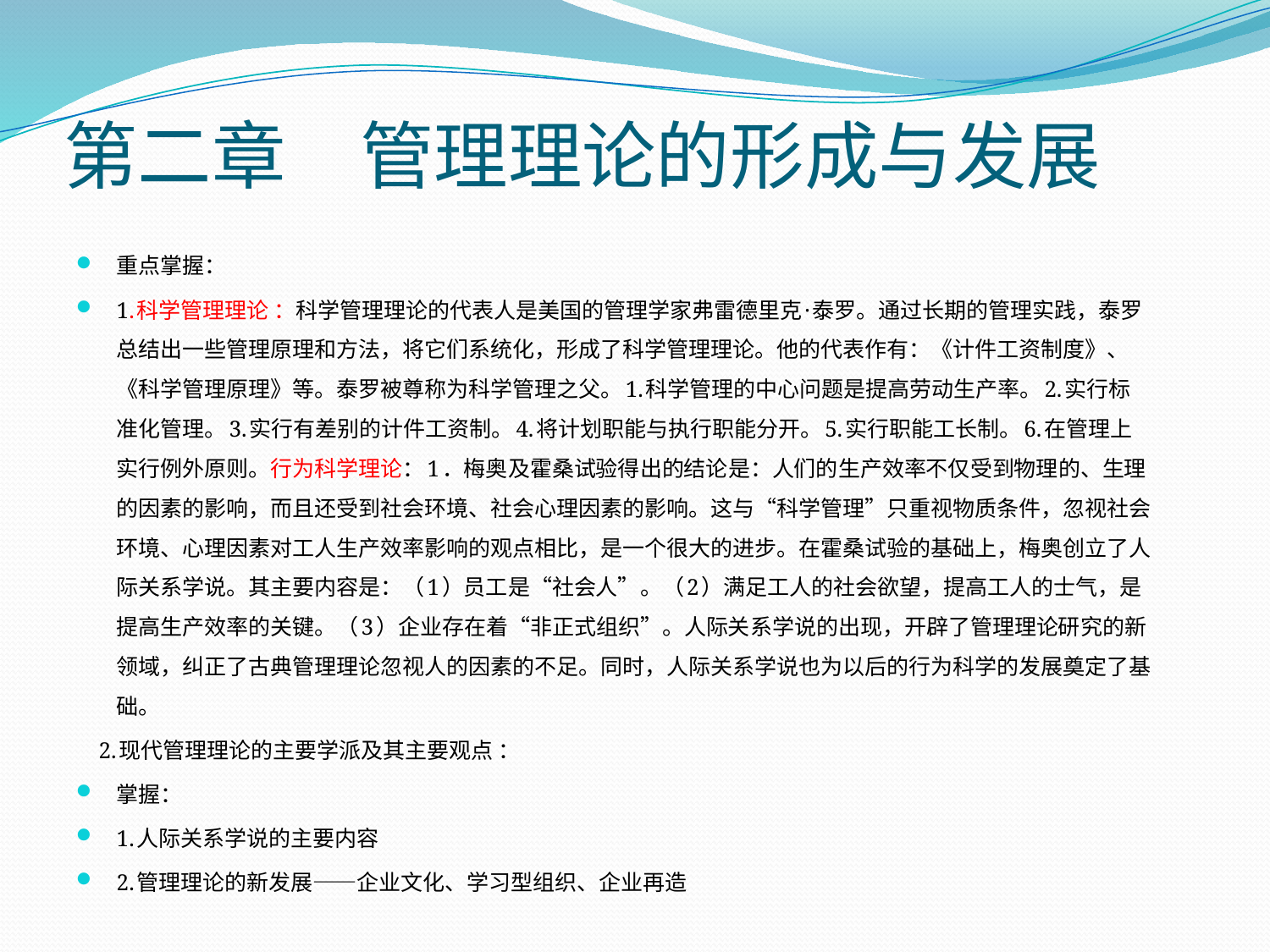

# 第二章　管理理论的形成与发展
重点掌握：
1.科学管理理论 ：科学管理理论的代表人是美国的管理学家弗雷德里克·泰罗。通过长期的管理实践，泰罗总结出一些管理原理和方法，将它们系统化，形成了科学管理理论。他的代表作有：《计件工资制度》、《科学管理原理》等。泰罗被尊称为科学管理之父。1.科学管理的中心问题是提高劳动生产率。2.实行标准化管理。3.实行有差别的计件工资制。4.将计划职能与执行职能分开。5.实行职能工长制。6.在管理上实行例外原则。行为科学理论：1．梅奥及霍桑试验得出的结论是：人们的生产效率不仅受到物理的、生理的因素的影响，而且还受到社会环境、社会心理因素的影响。这与“科学管理”只重视物质条件，忽视社会环境、心理因素对工人生产效率影响的观点相比，是一个很大的进步。在霍桑试验的基础上，梅奥创立了人际关系学说。其主要内容是：（1）员工是“社会人”。（2）满足工人的社会欲望，提高工人的士气，是提高生产效率的关键。（3）企业存在着“非正式组织”。人际关系学说的出现，开辟了管理理论研究的新领域，纠正了古典管理理论忽视人的因素的不足。同时，人际关系学说也为以后的行为科学的发展奠定了基础。
    2.现代管理理论的主要学派及其主要观点 ：
掌握：
1.人际关系学说的主要内容
2.管理理论的新发展——企业文化、学习型组织、企业再造